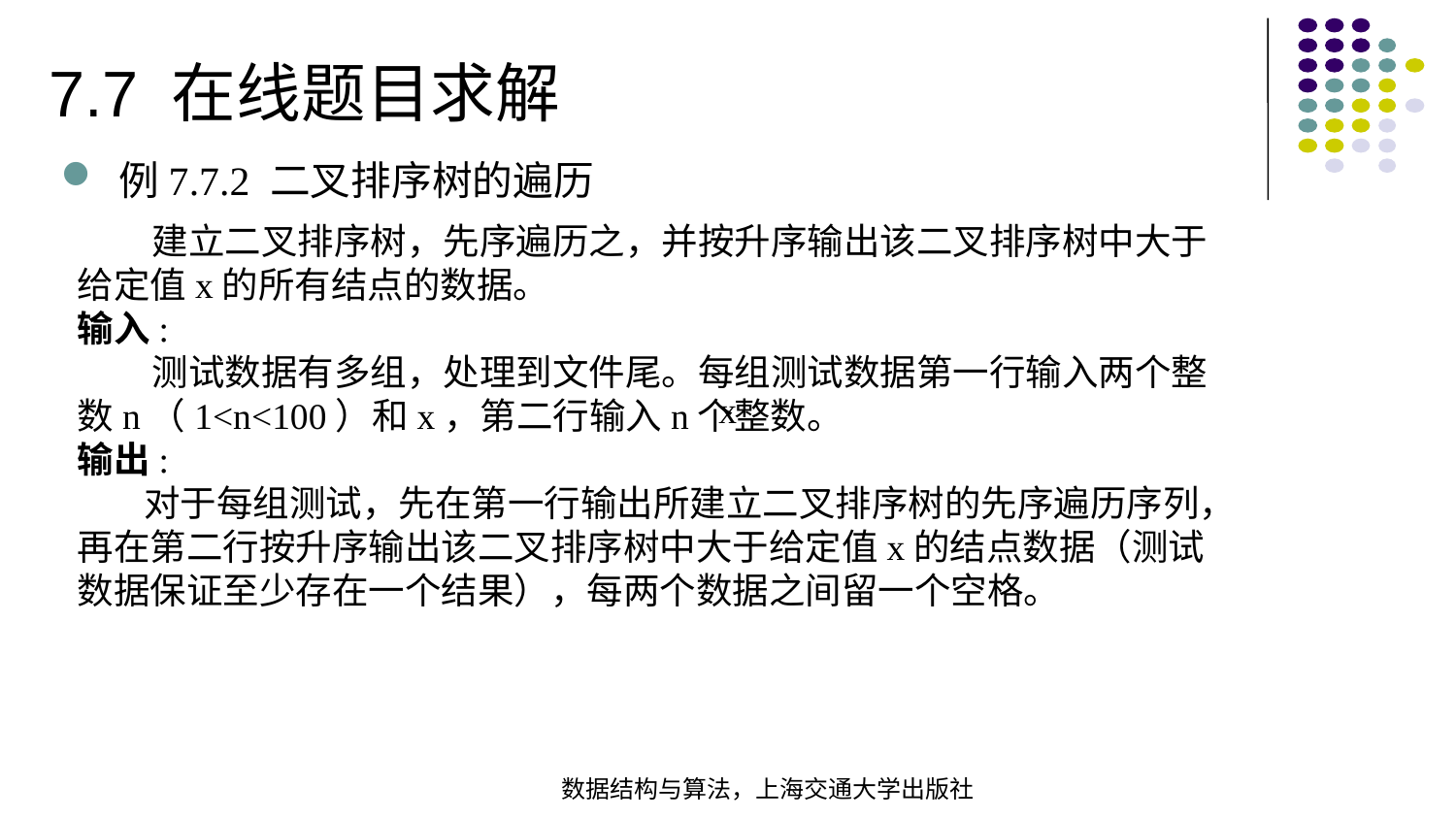

7.7 在线题目求解
例7.7.2 二叉排序树的遍历
        建立二叉排序树，先序遍历之，并按升序输出该二叉排序树中大于给定值x的所有结点的数据。
输入:
        测试数据有多组，处理到文件尾。每组测试数据第一行输入两个整数n（1<n<100）和x，第二行输入n个整数。
输出:
       对于每组测试，先在第一行输出所建立二叉排序树的先序遍历序列，再在第二行按升序输出该二叉排序树中大于给定值x的结点数据（测试数据保证至少存在一个结果），每两个数据之间留一个空格。
x